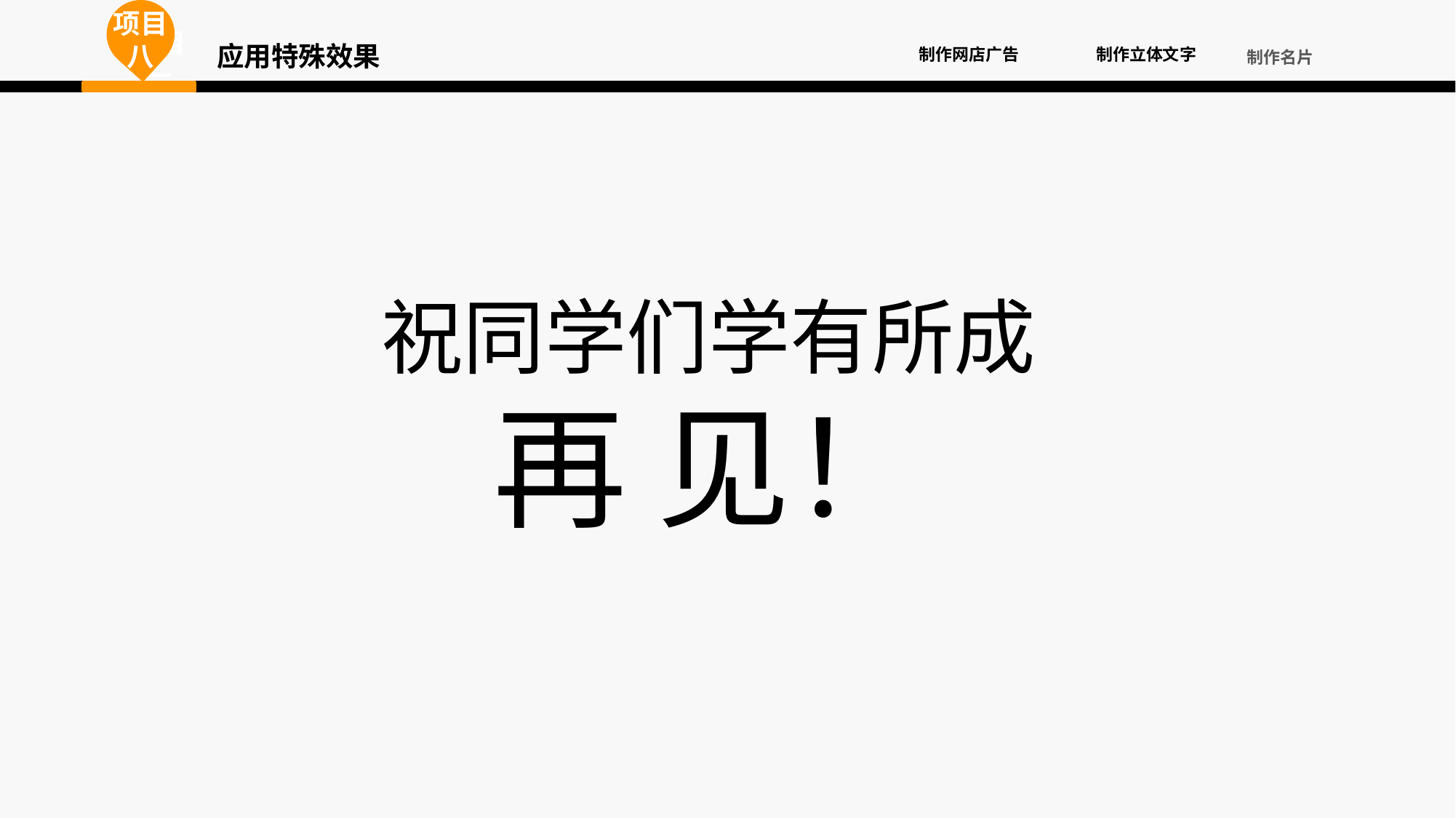

项目八

项目一
项目一
应用特殊效果
制作立体文字
制作网店广告
制作名片
祝同学们学有所成
再 见！